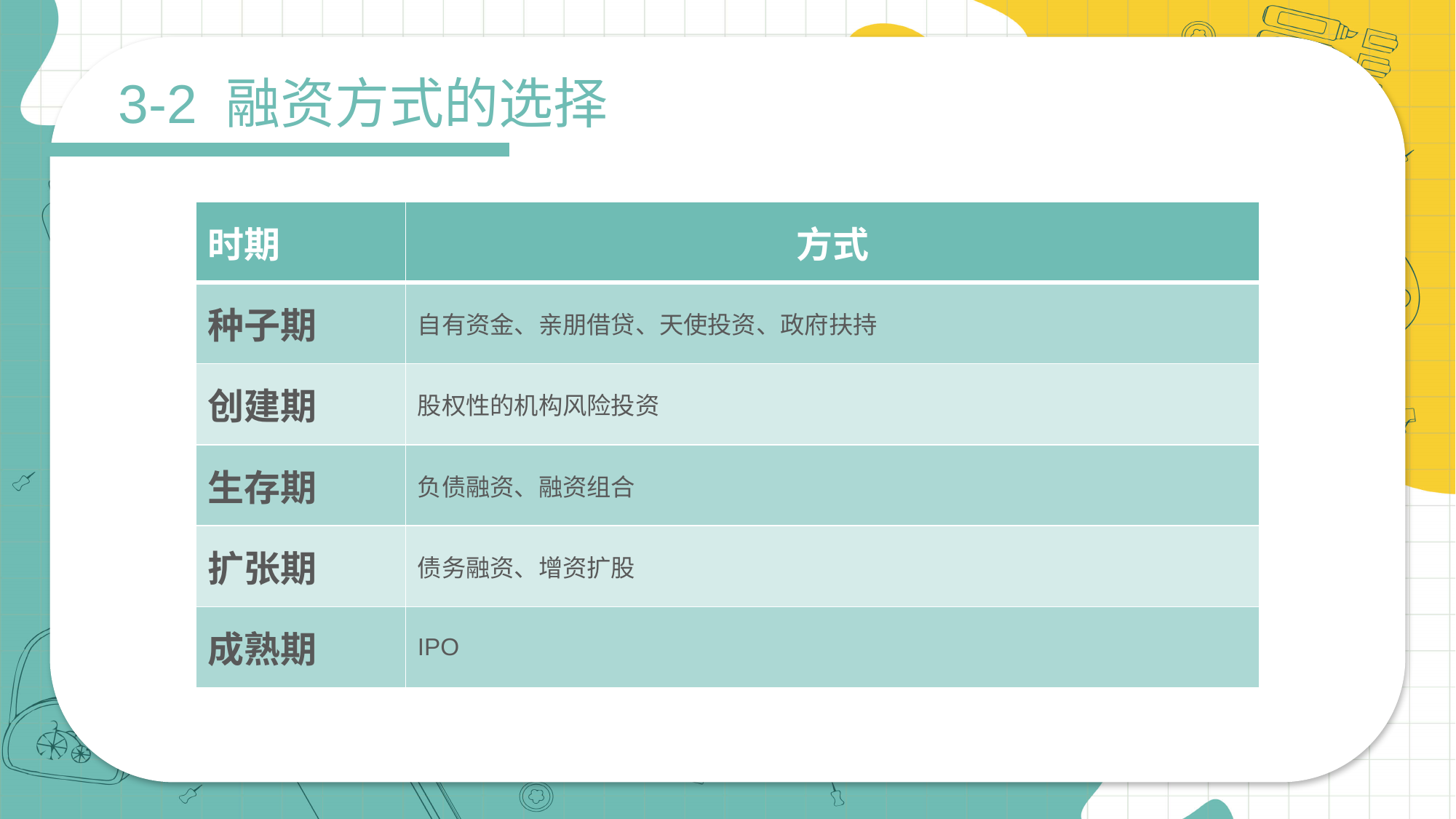

3-2 融资方式的选择

| 时期 | 方式 |
| --- | --- |
| 种子期 | 自有资金、亲朋借贷、天使投资、政府扶持 |
| 创建期 | 股权性的机构风险投资 |
| 生存期 | 负债融资、融资组合 |
| 扩张期 | 债务融资、增资扩股 |
| 成熟期 | IPO |